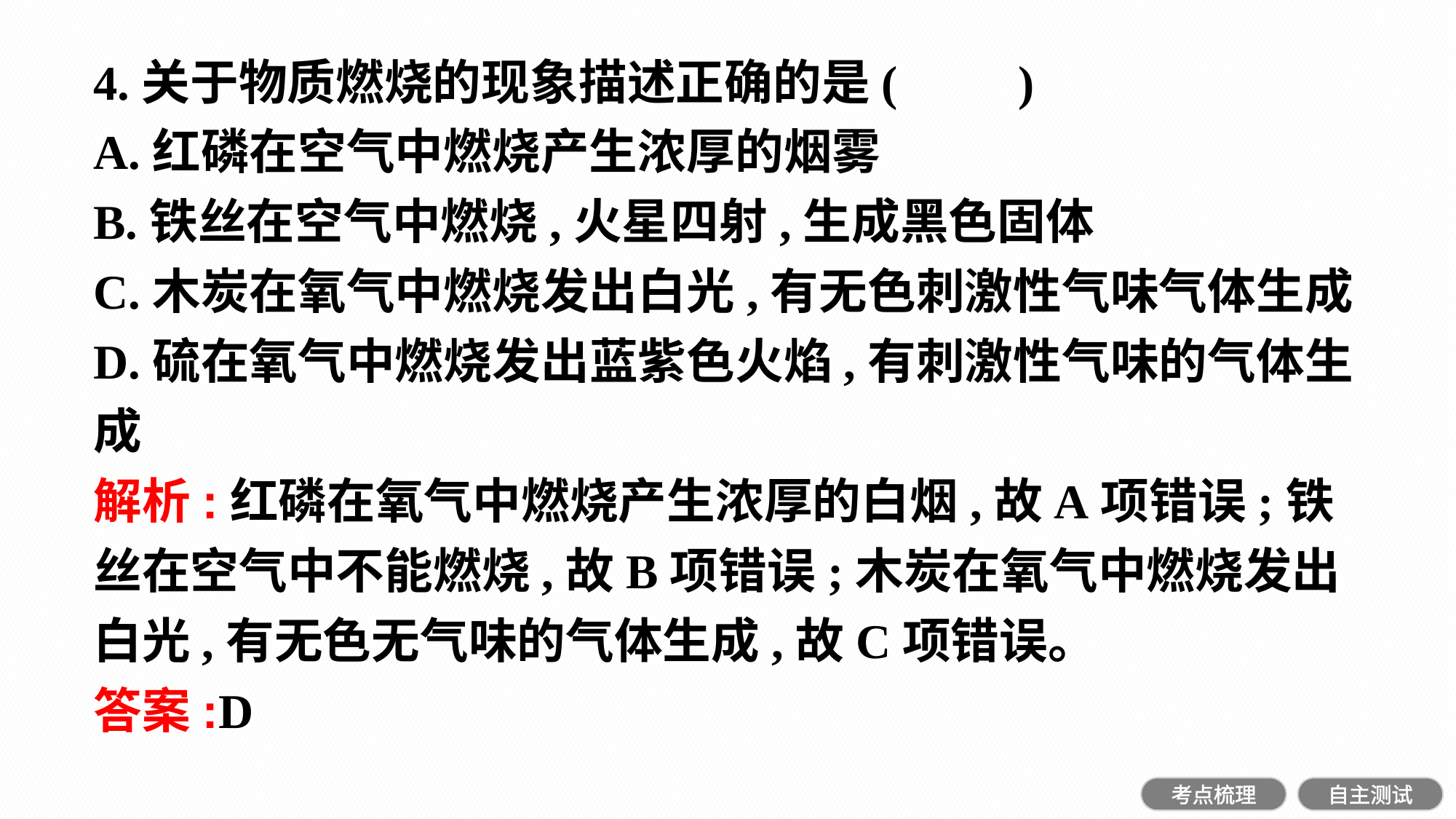

4.关于物质燃烧的现象描述正确的是(　　)
A.红磷在空气中燃烧产生浓厚的烟雾
B.铁丝在空气中燃烧,火星四射,生成黑色固体
C.木炭在氧气中燃烧发出白光,有无色刺激性气味气体生成
D.硫在氧气中燃烧发出蓝紫色火焰,有刺激性气味的气体生成
解析:红磷在氧气中燃烧产生浓厚的白烟,故A项错误;铁丝在空气中不能燃烧,故B项错误;木炭在氧气中燃烧发出白光,有无色无气味的气体生成,故C项错误。
答案:D